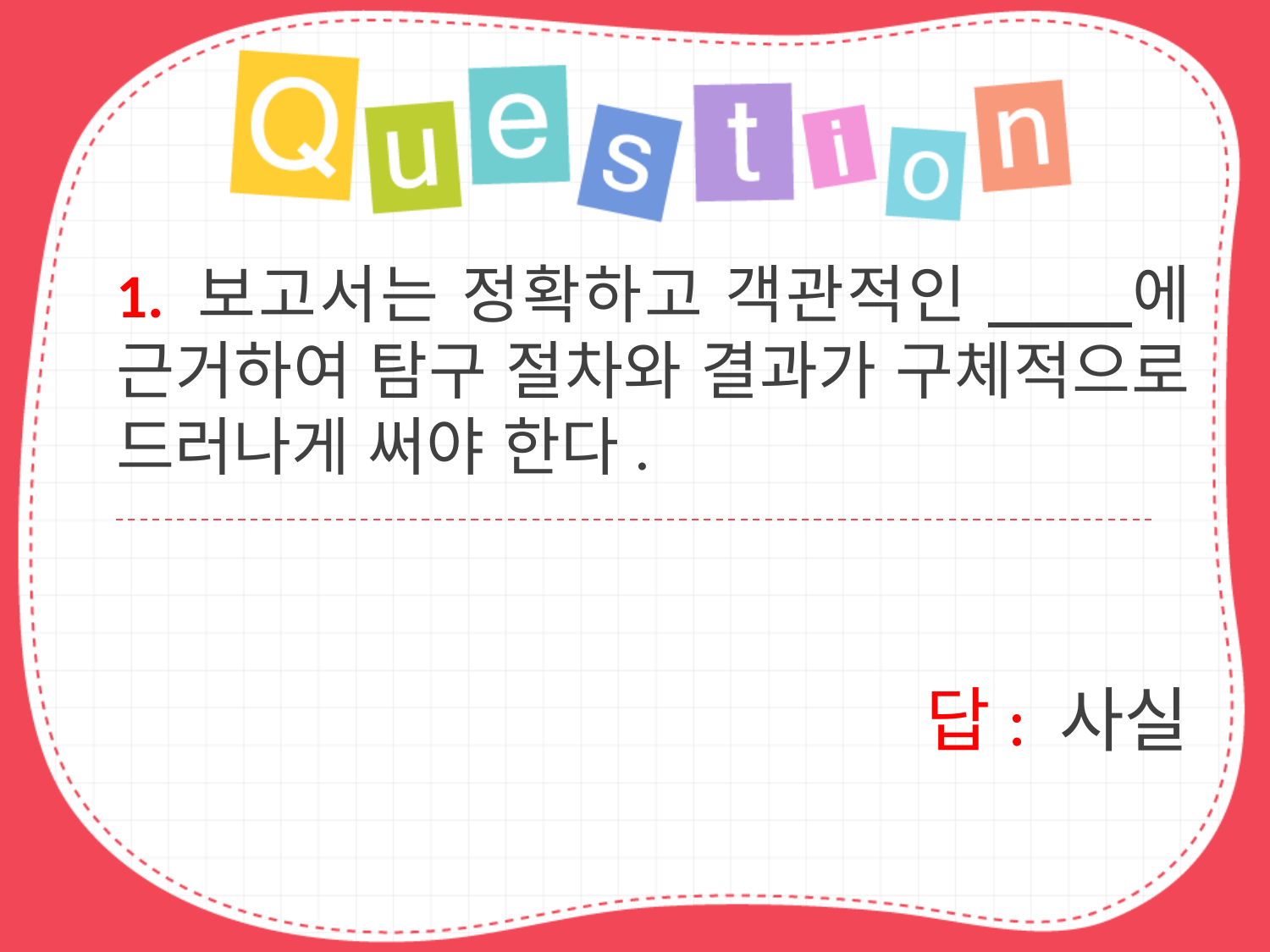

1. 보고서는 정확하고 객관적인        에 근거하여 탐구 절차와 결과가 구체적으로 드러나게 써야 한다.

답: 사실